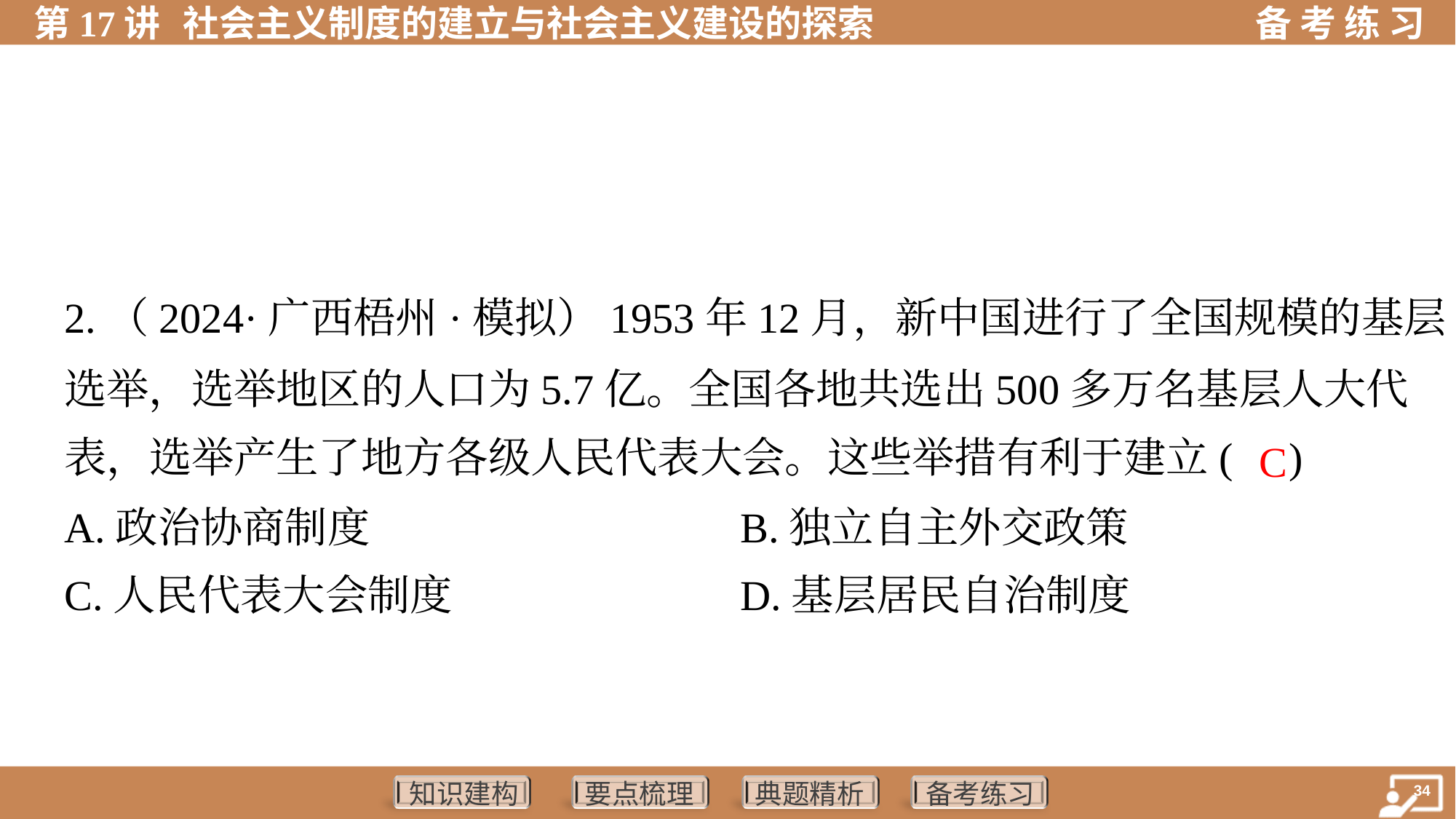

2.（2024·广西梧州·模拟）1953年12月，新中国进行了全国规模的基层
选举，选举地区的人口为5.7亿。全国各地共选出500多万名基层人大代
表，选举产生了地方各级人民代表大会。这些举措有利于建立(     )
C
A.政治协商制度	B.独立自主外交政策
C.人民代表大会制度	D.基层居民自治制度